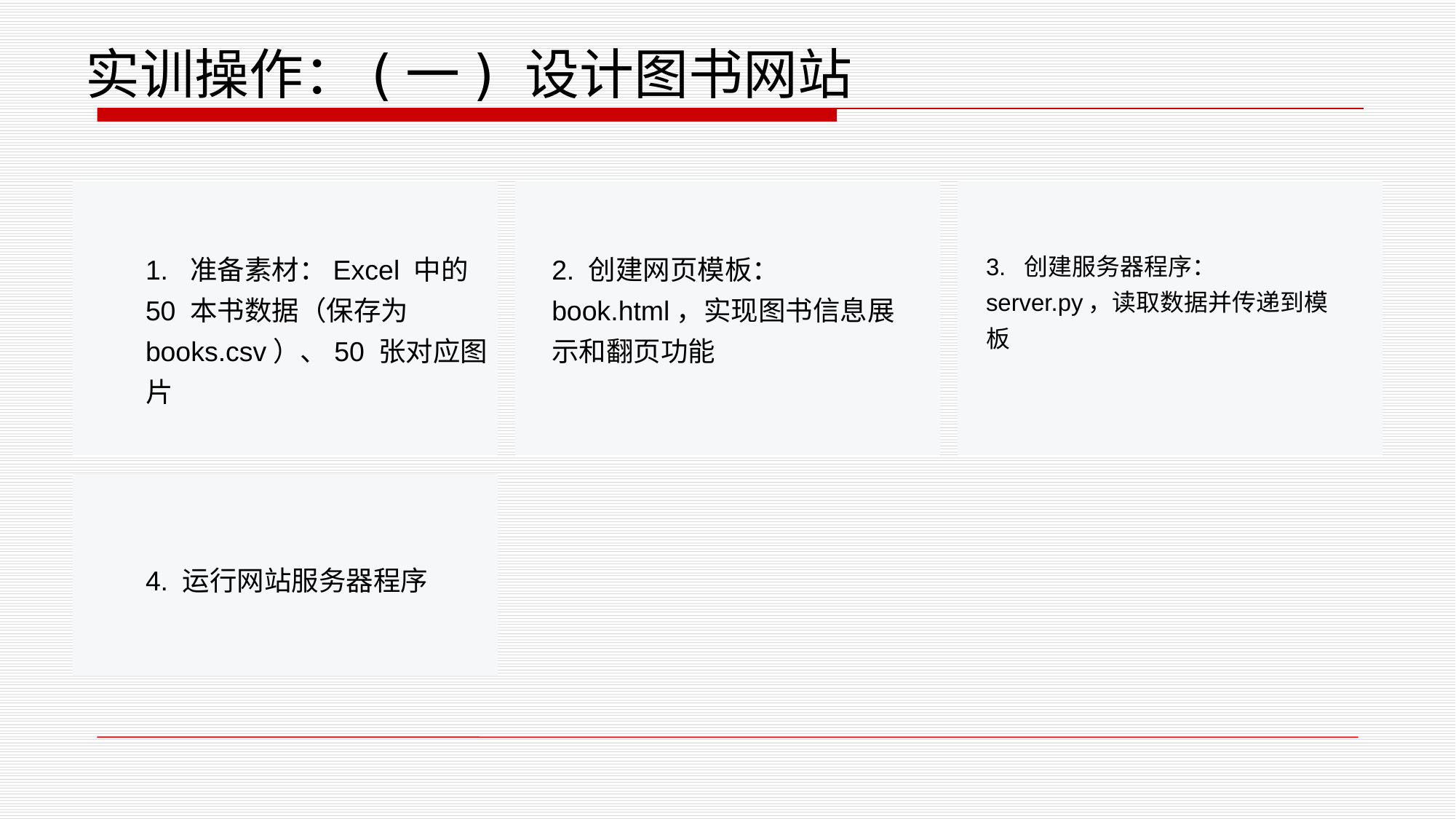

实训操作：(一) 设计图书网站

1.  准备素材：Excel 中的 50 本书数据（保存为 books.csv）、50 张对应图片
2. 创建网页模板：book.html，实现图书信息展示和翻页功能
3.  创建服务器程序：server.py，读取数据并传递到模板

4. 运行网站服务器程序
38